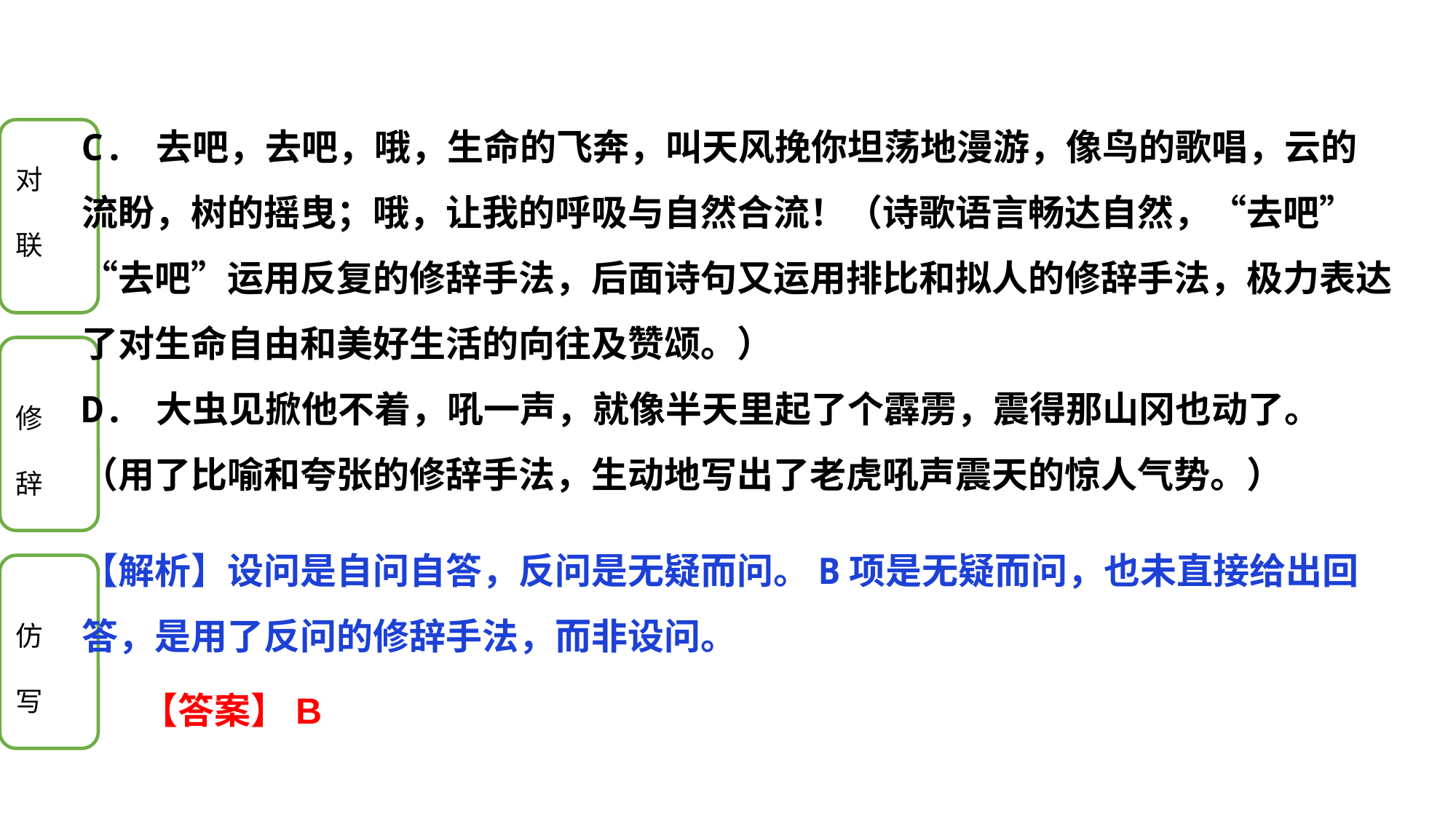

C. 去吧，去吧，哦，生命的飞奔，叫天风挽你坦荡地漫游，像鸟的歌唱，云的流盼，树的摇曳；哦，让我的呼吸与自然合流！（诗歌语言畅达自然，“去吧”“去吧”运用反复的修辞手法，后面诗句又运用排比和拟人的修辞手法，极力表达了对生命自由和美好生活的向往及赞颂。）
D. 大虫见掀他不着，吼一声，就像半天里起了个霹雳，震得那山冈也动了。（用了比喻和夸张的修辞手法，生动地写出了老虎吼声震天的惊人气势。）
【解析】设问是自问自答，反问是无疑而问。B项是无疑而问，也未直接给出回答，是用了反问的修辞手法，而非设问。
【答案】B